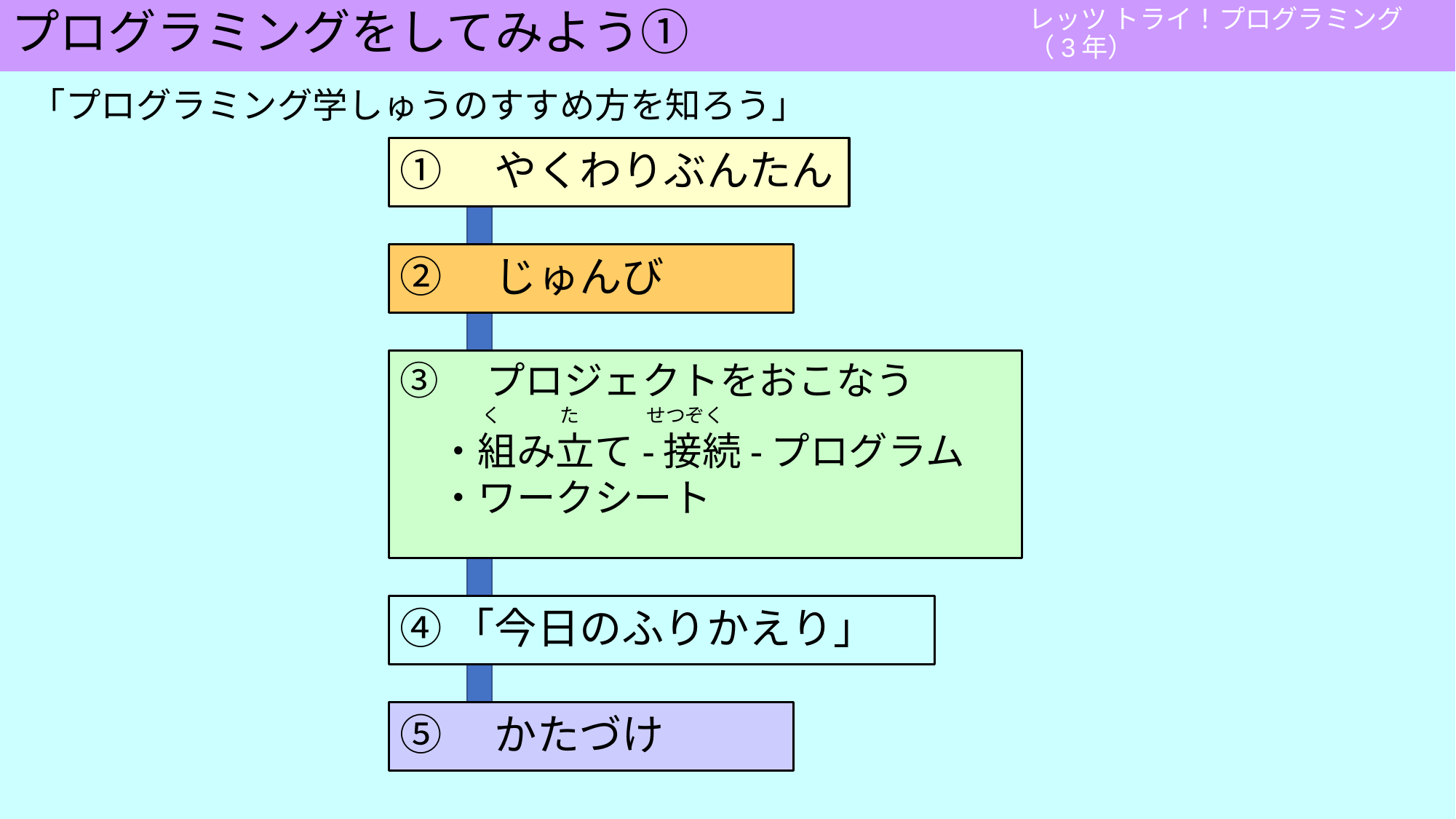

# プログラミングをしてみよう①
「プログラミング学しゅうのすすめ方を知ろう」
①　やくわりぶんたん

②　じゅんび
③　プロジェクトをおこなう
　　　　 く　　　た　　　  せつぞく
　・組み立て-接続-プログラム
　・ワークシート

④「今日のふりかえり」
⑤　かたづけ